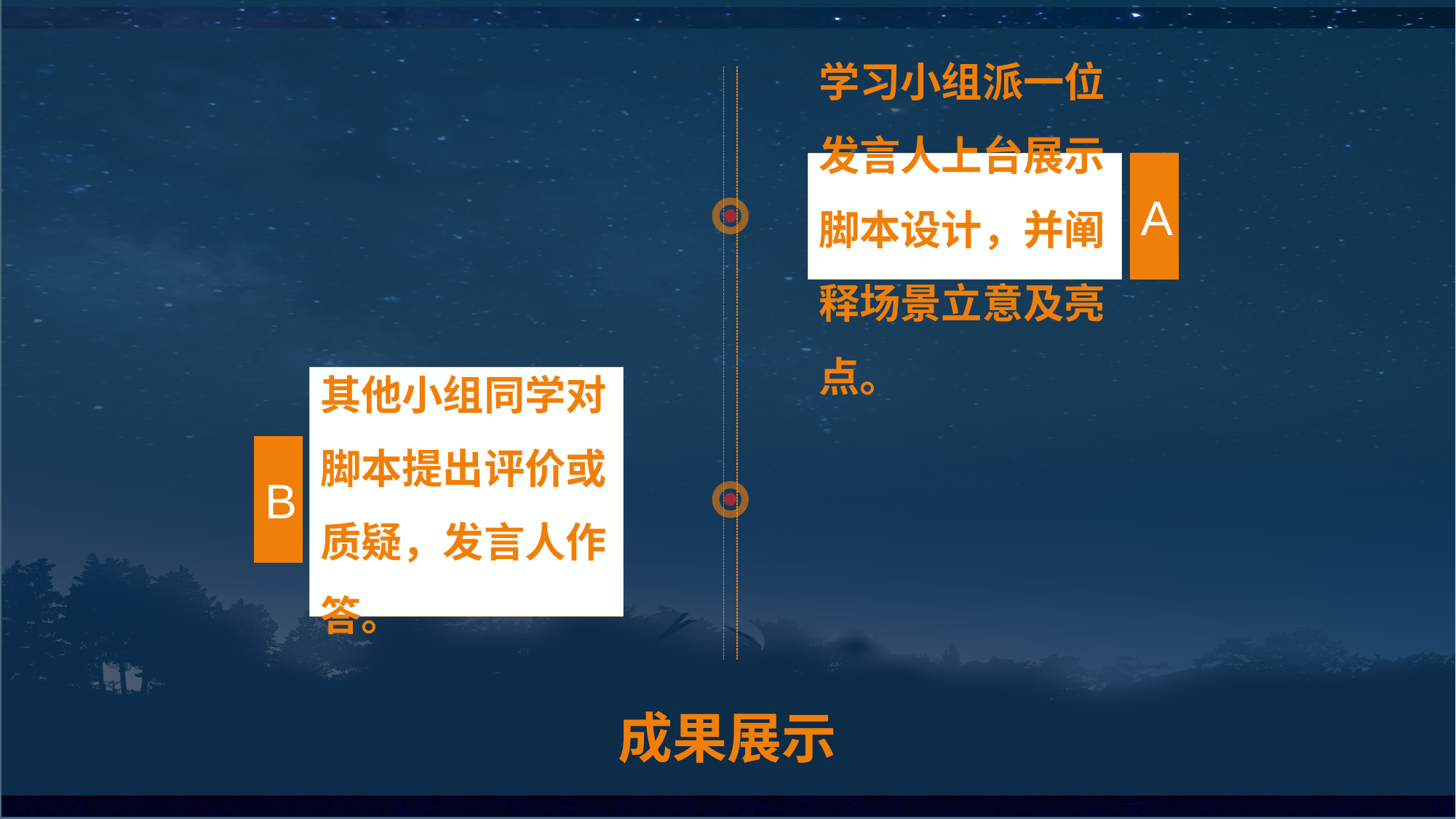

A
学习小组派一位发言人上台展示脚本设计，并阐释场景立意及亮点。

其他小组同学对脚本提出评价或质疑，发言人作答。
B

成果展示